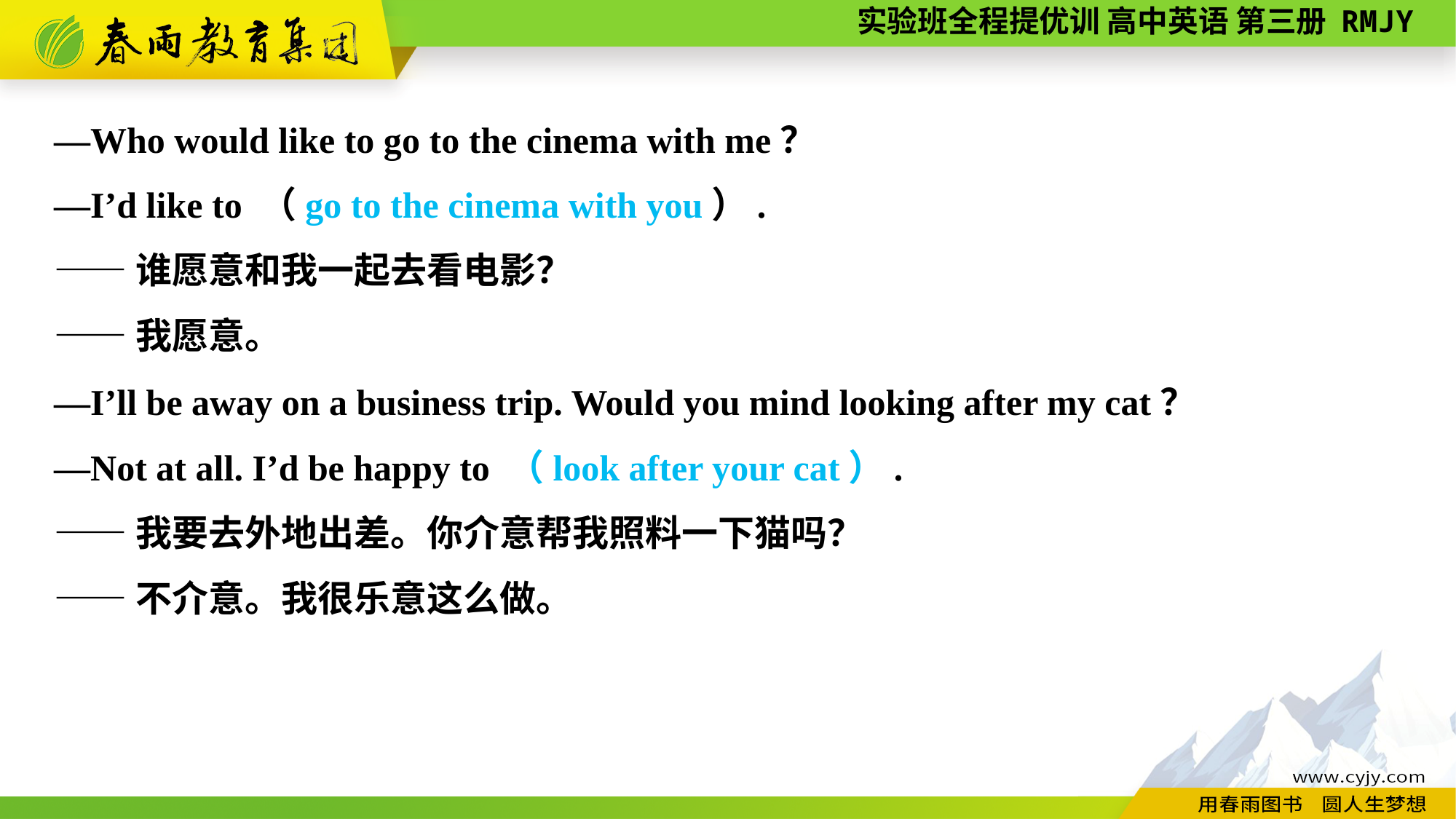

—Who would like to go to the cinema with me？
—I’d like to （go to the cinema with you）.
——谁愿意和我一起去看电影？
——我愿意。
—I’ll be away on a business trip. Would you mind looking after my cat？
—Not at all. I’d be happy to （look after your cat）.
——我要去外地出差。你介意帮我照料一下猫吗？
——不介意。我很乐意这么做。